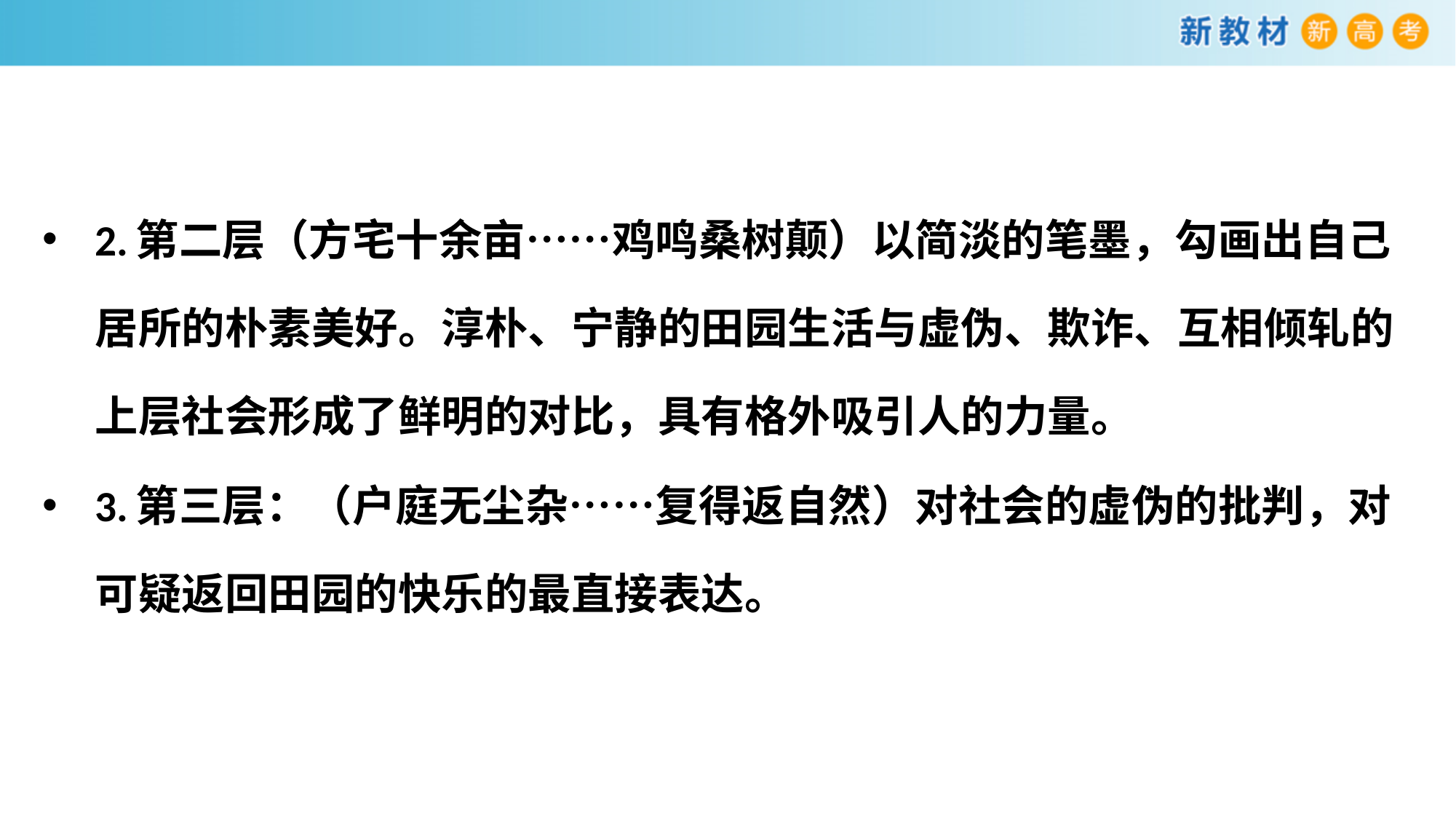

2.第二层（方宅十余亩……鸡鸣桑树颠）以简淡的笔墨，勾画出自己居所的朴素美好。淳朴、宁静的田园生活与虚伪、欺诈、互相倾轧的上层社会形成了鲜明的对比，具有格外吸引人的力量。
3.第三层：（户庭无尘杂……复得返自然）对社会的虚伪的批判，对可疑返回田园的快乐的最直接表达。